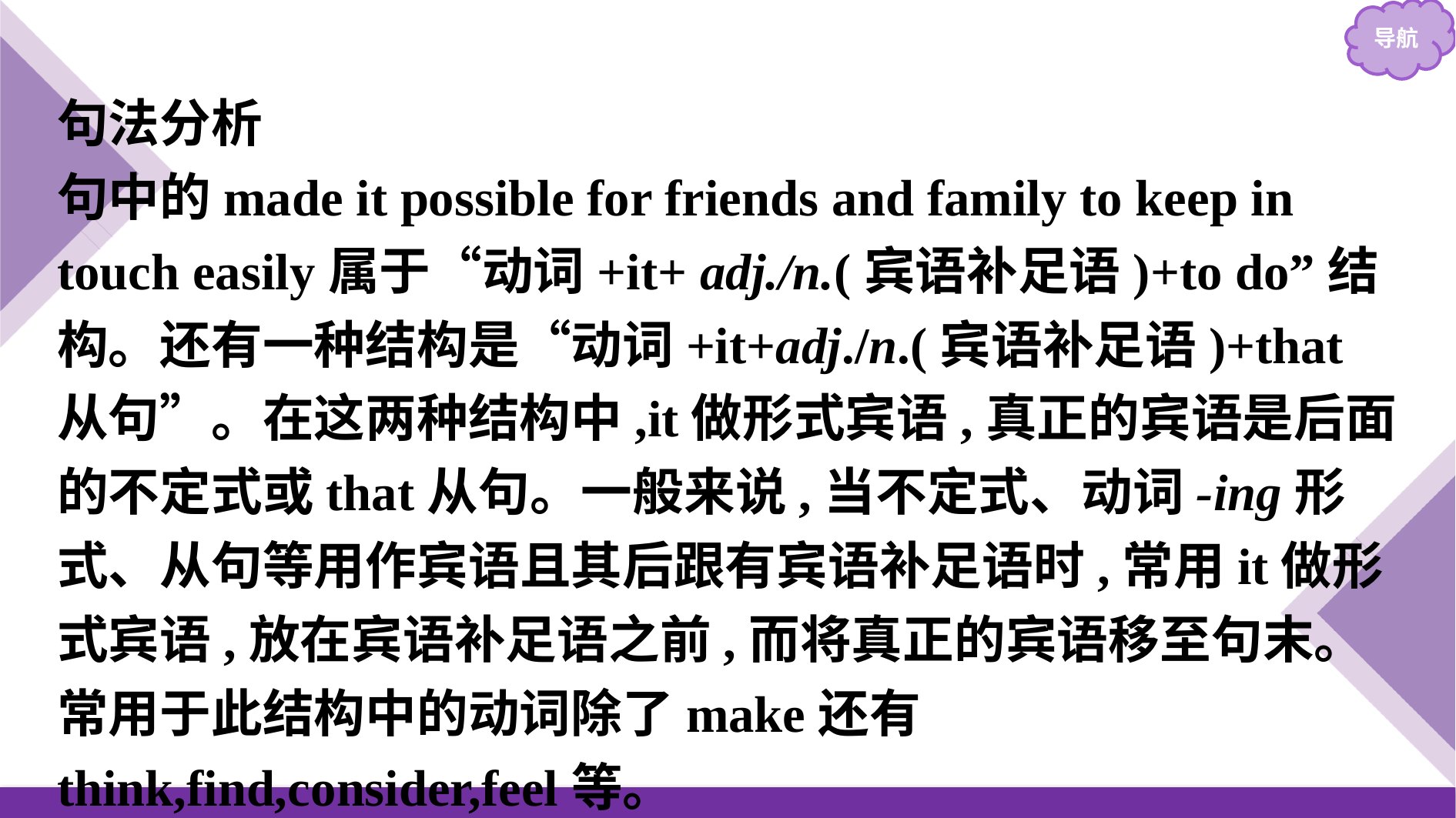

句法分析
句中的made it possible for friends and family to keep in touch easily属于“动词+it+ adj./n.(宾语补足语)+to do”结构。还有一种结构是“动词+it+adj./n.(宾语补足语)+that从句”。在这两种结构中,it做形式宾语,真正的宾语是后面的不定式或that从句。一般来说,当不定式、动词-ing形式、从句等用作宾语且其后跟有宾语补足语时,常用it做形式宾语,放在宾语补足语之前,而将真正的宾语移至句末。常用于此结构中的动词除了make还有think,find,consider,feel等。